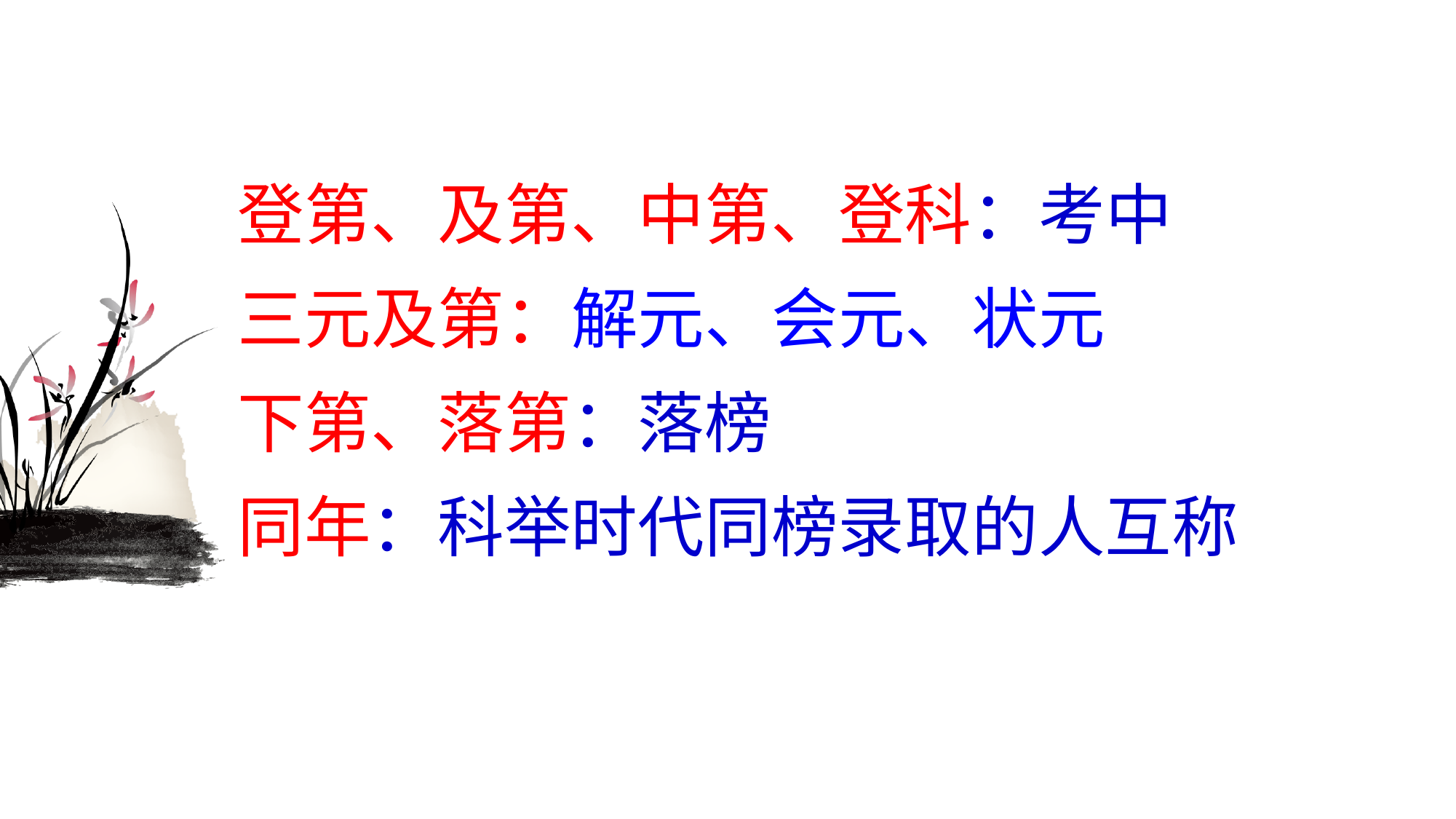

登第、及第、中第、登科：考中
三元及第：解元、会元、状元
下第、落第：落榜
同年：科举时代同榜录取的人互称